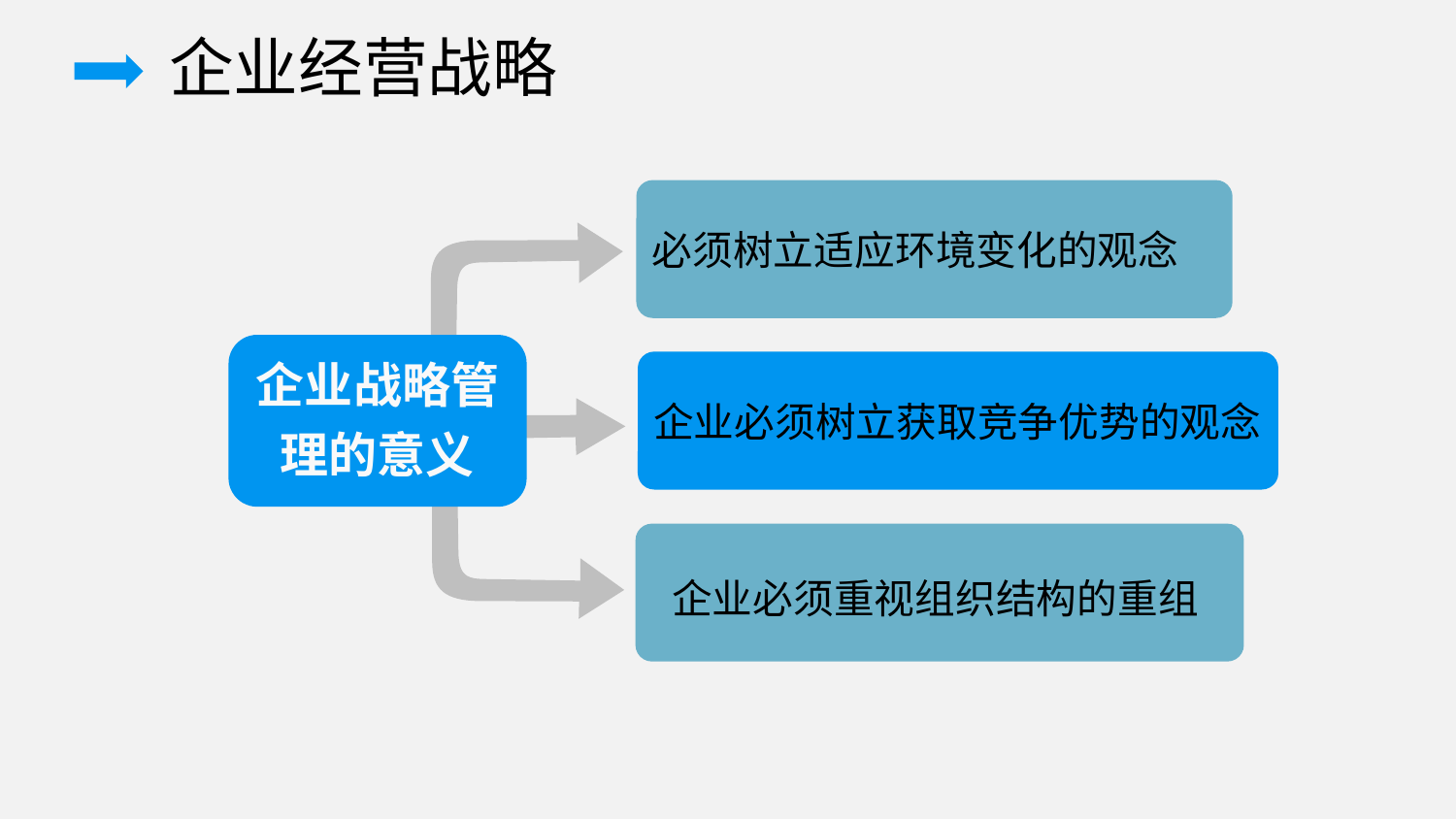

企业经营战略
必须树立适应环境变化的观念

企业战略管理的意义
企业必须树立获取竞争优势的观念

企业必须重视组织结构的重组